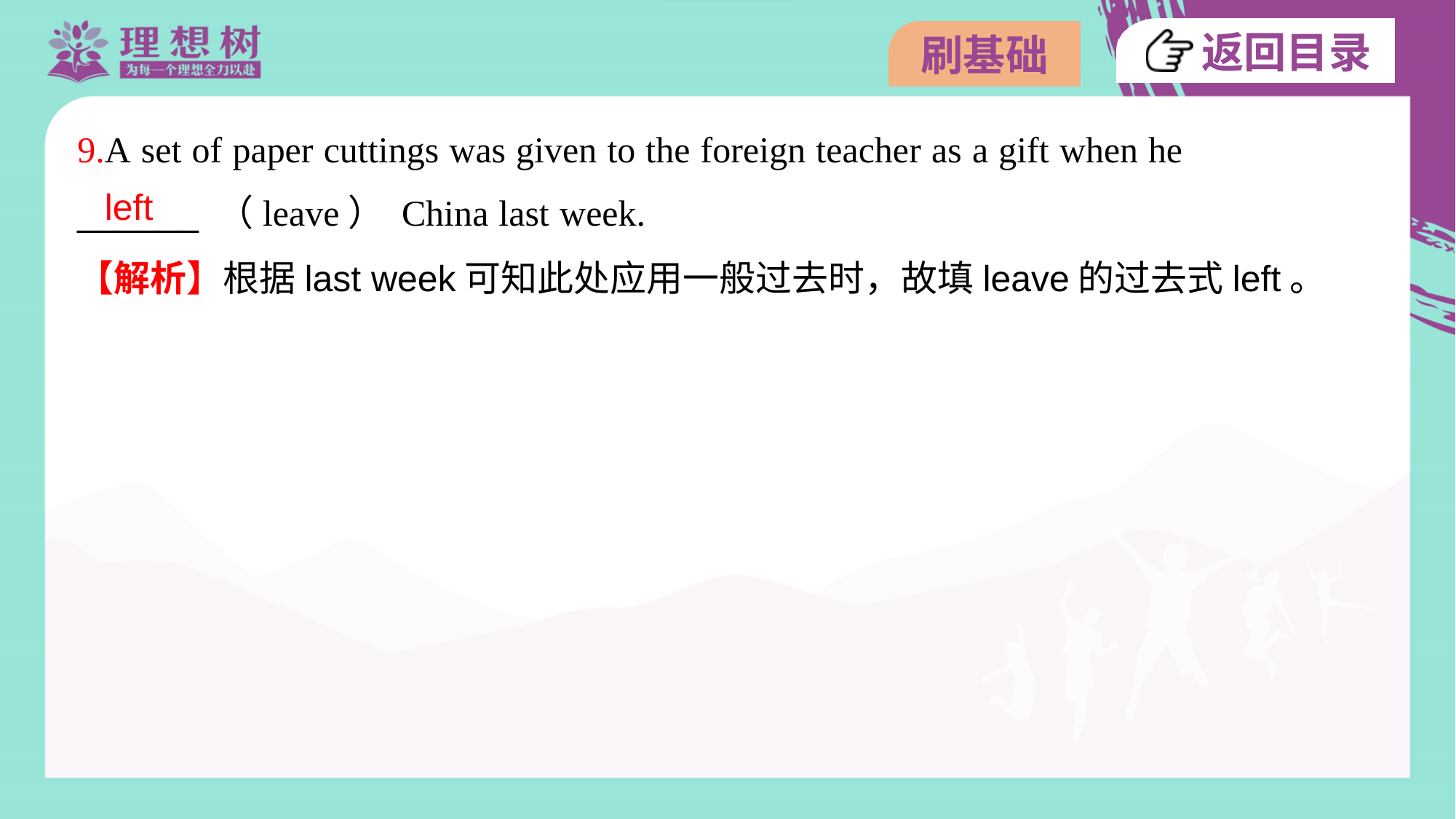

9.A set of paper cuttings was given to the foreign teacher as a gift when he
______ （leave） China last week.
left
【解析】根据last week可知此处应用一般过去时，故填leave的过去式left。